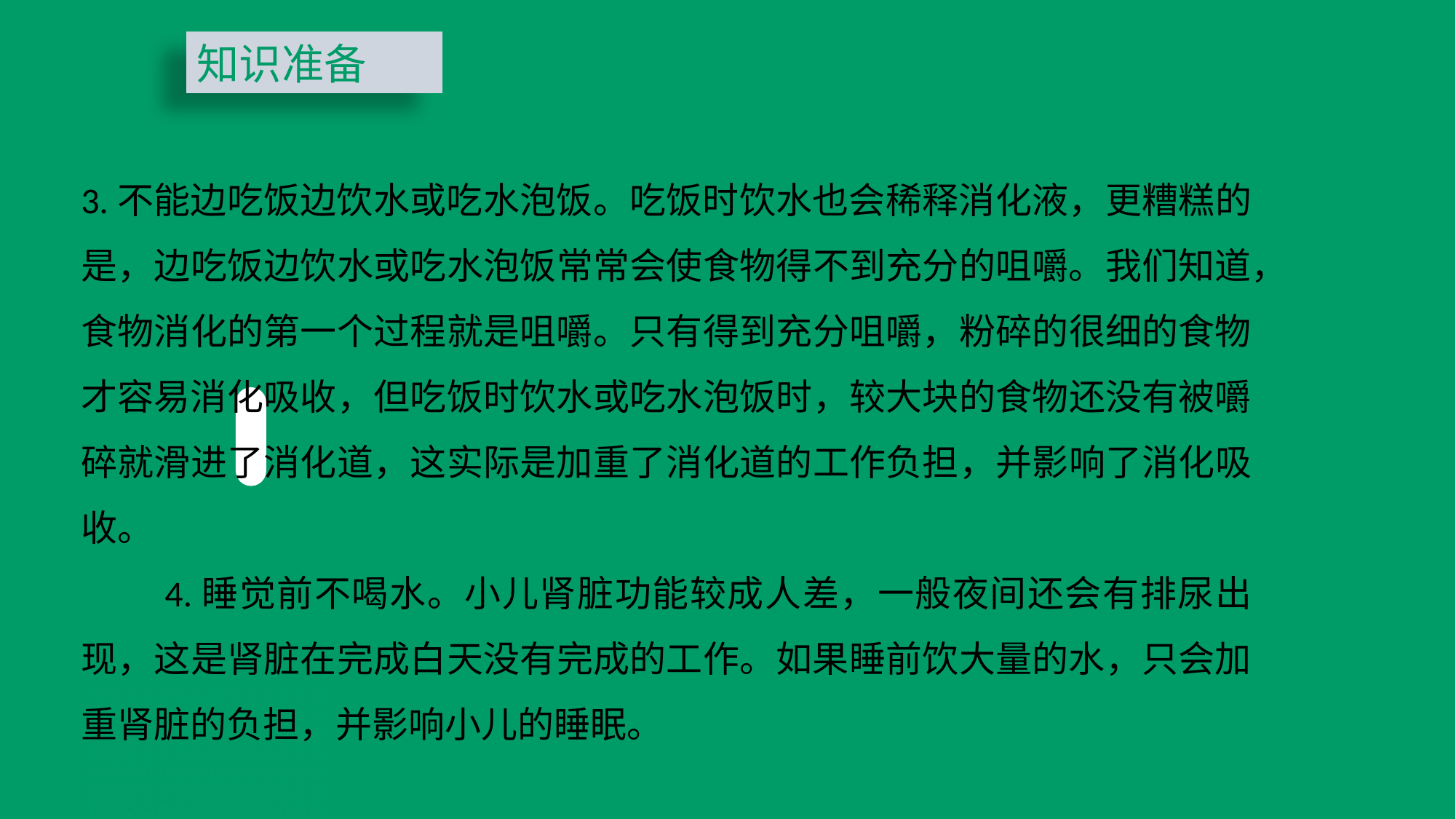

知识准备
3.不能边吃饭边饮水或吃水泡饭。吃饭时饮水也会稀释消化液，更糟糕的是，边吃饭边饮水或吃水泡饭常常会使食物得不到充分的咀嚼。我们知道，食物消化的第一个过程就是咀嚼。只有得到充分咀嚼，粉碎的很细的食物才容易消化吸收，但吃饭时饮水或吃水泡饭时，较大块的食物还没有被嚼碎就滑进了消化道，这实际是加重了消化道的工作负担，并影响了消化吸收。
　　4.睡觉前不喝水。小儿肾脏功能较成人差，一般夜间还会有排尿出现，这是肾脏在完成白天没有完成的工作。如果睡前饮大量的水，只会加重肾脏的负担，并影响小儿的睡眠。

01

03